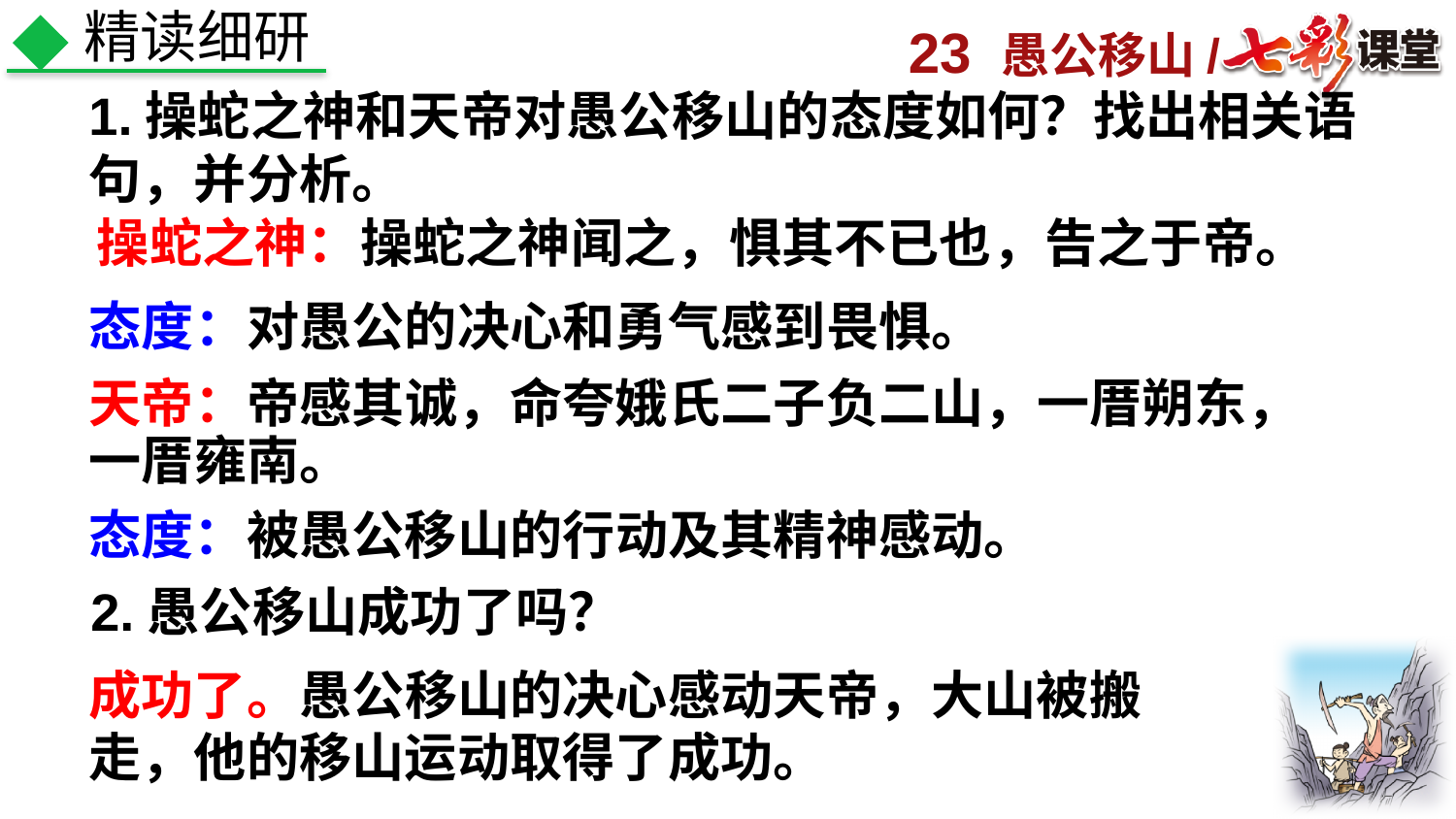

精读细研

1.操蛇之神和天帝对愚公移山的态度如何？找出相关语句，并分析。
操蛇之神：操蛇之神闻之，惧其不已也，告之于帝。
态度：对愚公的决心和勇气感到畏惧。
天帝：帝感其诚，命夸娥氏二子负二山，一厝朔东，一厝雍南。
态度：被愚公移山的行动及其精神感动。
2.愚公移山成功了吗？
成功了。愚公移山的决心感动天帝，大山被搬走，他的移山运动取得了成功。